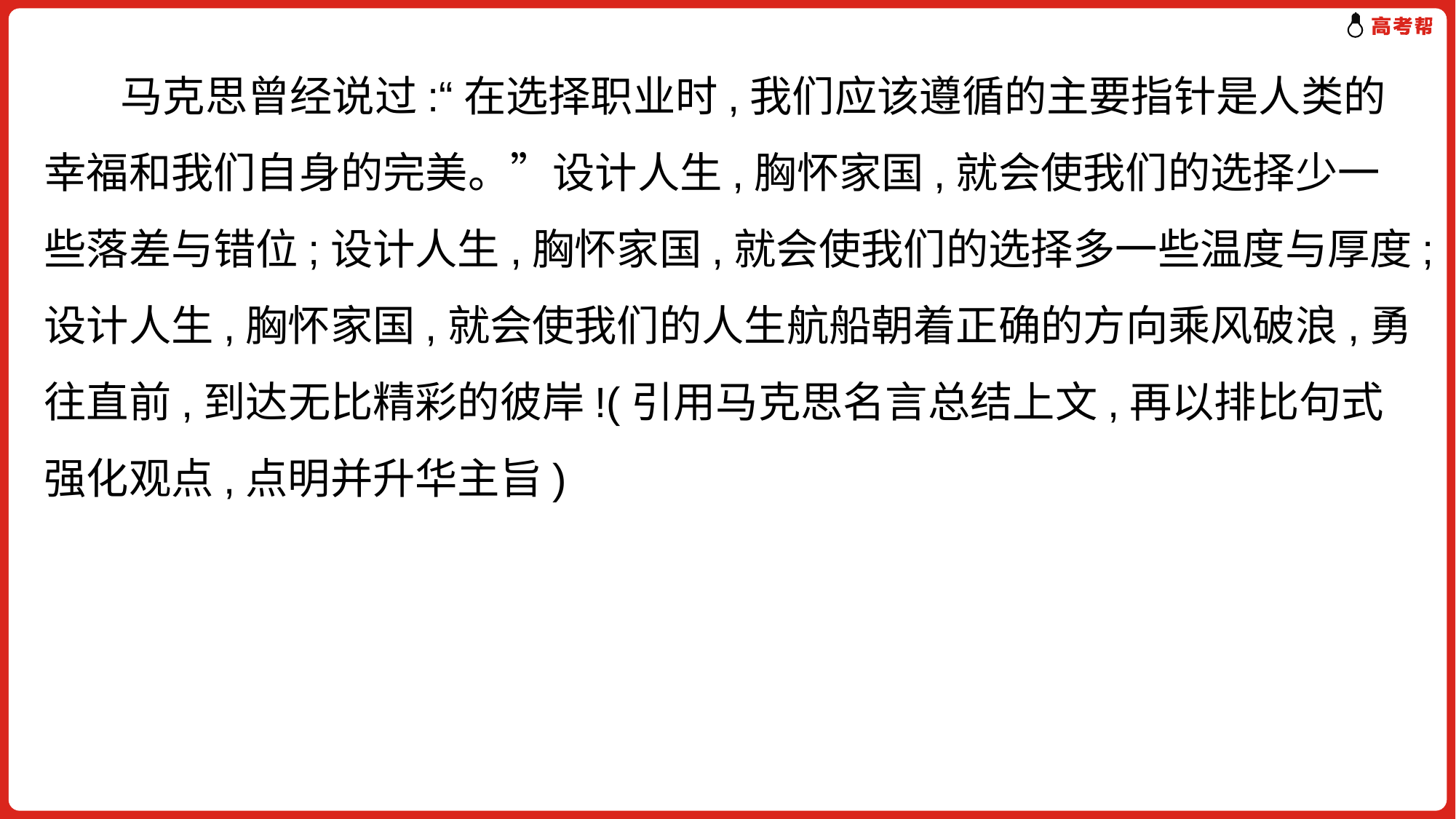

马克思曾经说过:“在选择职业时,我们应该遵循的主要指针是人类的幸福和我们自身的完美。”设计人生,胸怀家国,就会使我们的选择少一些落差与错位;设计人生,胸怀家国,就会使我们的选择多一些温度与厚度;设计人生,胸怀家国,就会使我们的人生航船朝着正确的方向乘风破浪,勇往直前,到达无比精彩的彼岸!(引用马克思名言总结上文,再以排比句式强化观点,点明并升华主旨)